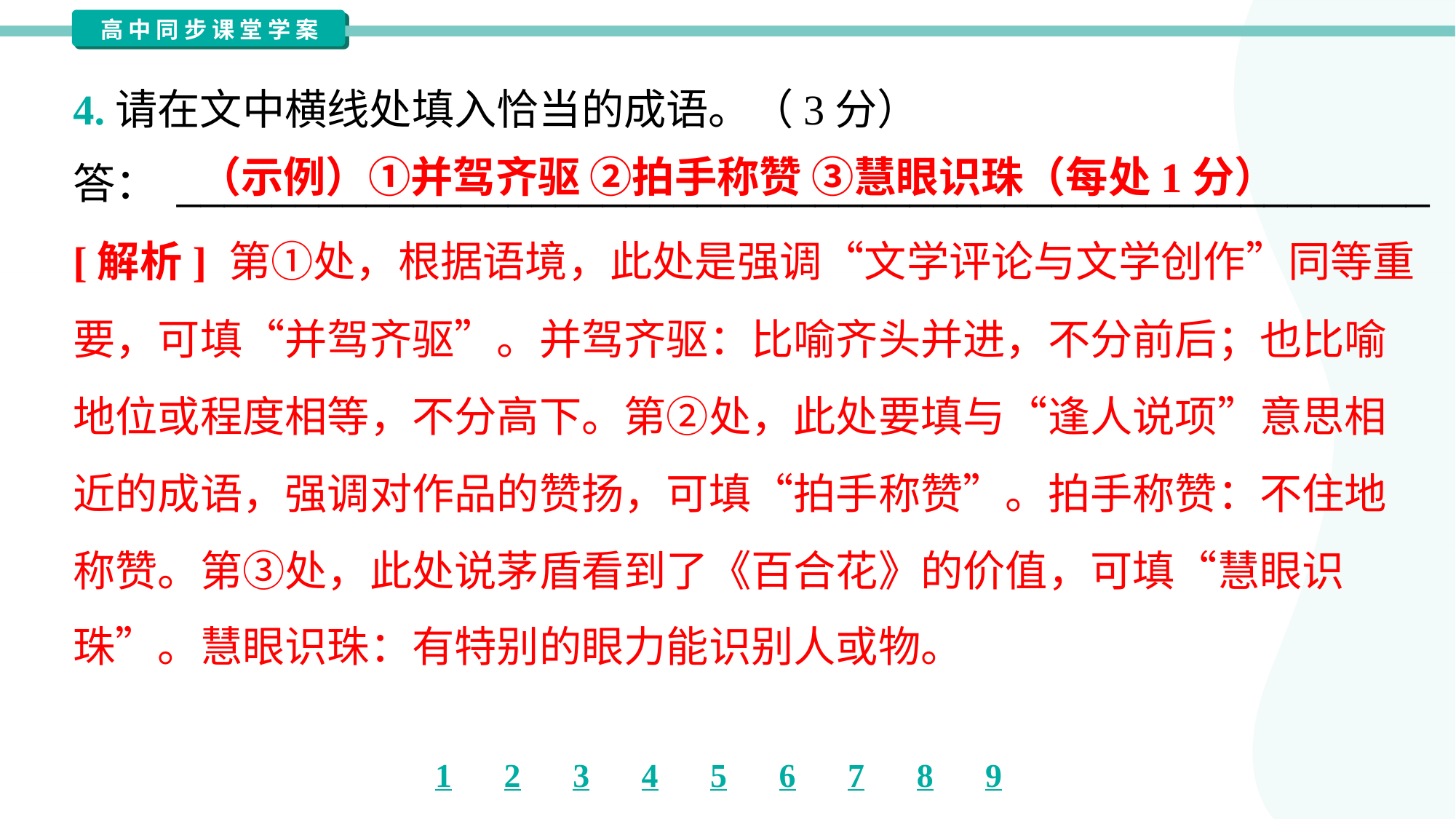

4.请在文中横线处填入恰当的成语。（3分）
答： _____________________________________________________
（示例）①并驾齐驱 ②拍手称赞 ③慧眼识珠（每处1分）
[解析] 第①处，根据语境，此处是强调“文学评论与文学创作”同等重
要，可填“并驾齐驱”。并驾齐驱：比喻齐头并进，不分前后；也比喻
地位或程度相等，不分高下。第②处，此处要填与“逢人说项”意思相
近的成语，强调对作品的赞扬，可填“拍手称赞”。拍手称赞：不住地
称赞。第③处，此处说茅盾看到了《百合花》的价值，可填“慧眼识
珠”。慧眼识珠：有特别的眼力能识别人或物。